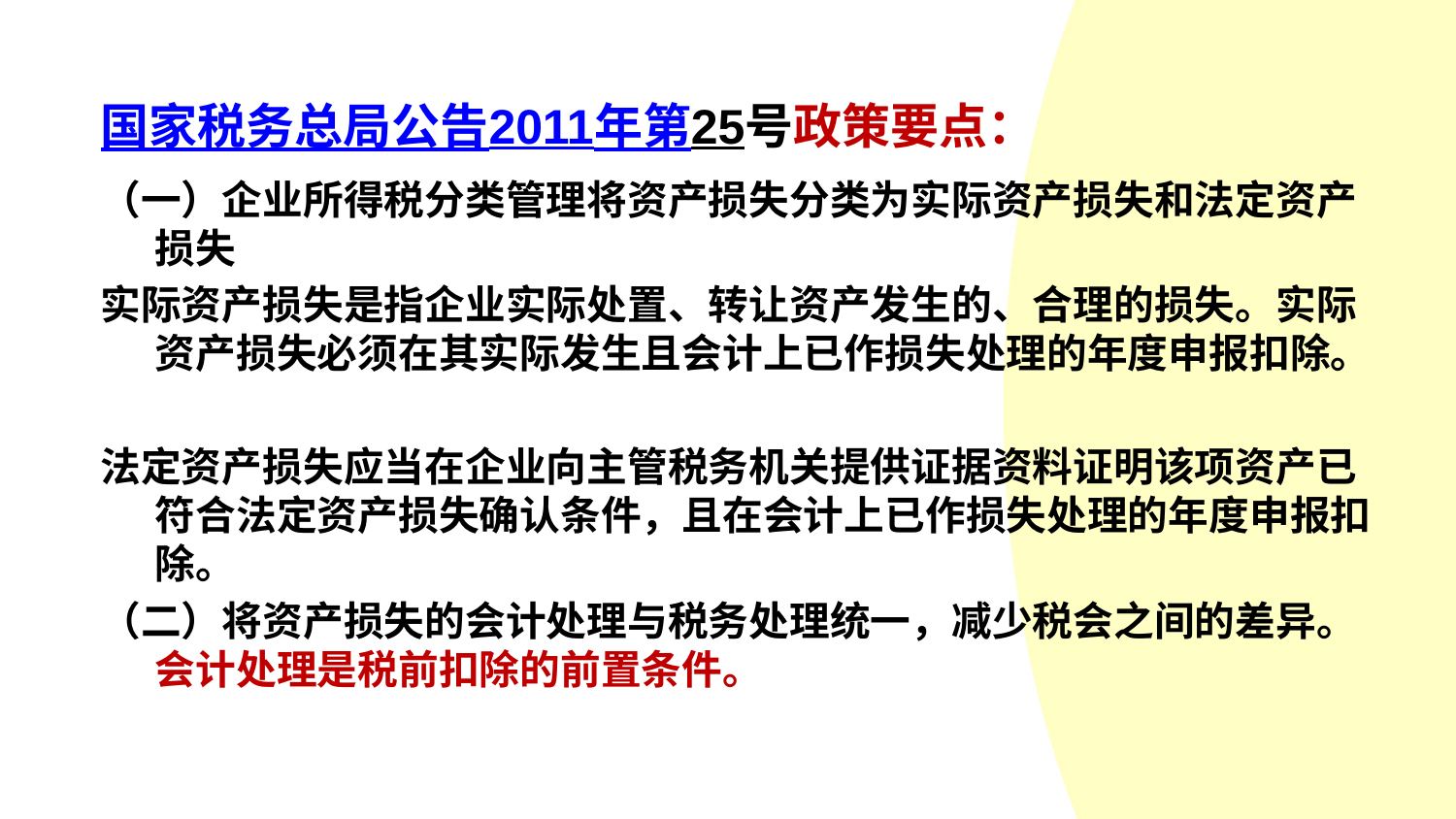

#
国家税务总局公告2011年第25号政策要点：
（一）企业所得税分类管理将资产损失分类为实际资产损失和法定资产损失
实际资产损失是指企业实际处置、转让资产发生的、合理的损失。实际资产损失必须在其实际发生且会计上已作损失处理的年度申报扣除。

法定资产损失应当在企业向主管税务机关提供证据资料证明该项资产已符合法定资产损失确认条件，且在会计上已作损失处理的年度申报扣除。
（二）将资产损失的会计处理与税务处理统一，减少税会之间的差异。会计处理是税前扣除的前置条件。